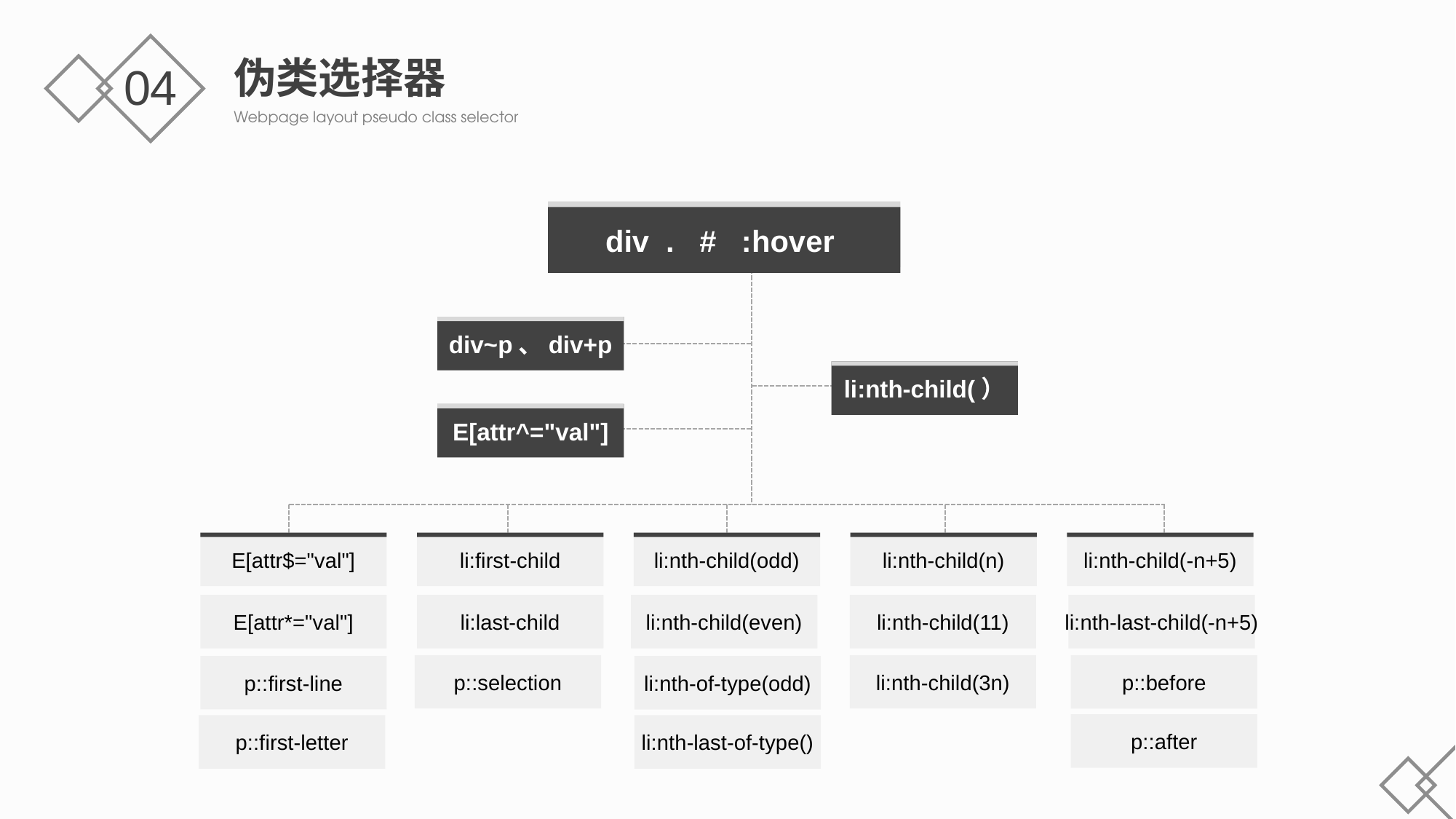

伪类选择器
Webpage layout pseudo class selector
04

标题文本预设
div  .   #   :hover

div~p、div+p

li:nth-child(）

E[attr^="val"]

E[attr$="val"]
li:first-child
li:nth-child(odd)
li:nth-child(n)
li:nth-child(-n+5)
E[attr*="val"]
li:last-child
li:nth-child(even)
li:nth-child(11)
li:nth-last-child(-n+5)
li:nth-child(3n)
p::first-line
p::selection
p::before
li:nth-of-type(odd)
p::after
p::first-letter
li:nth-last-of-type()